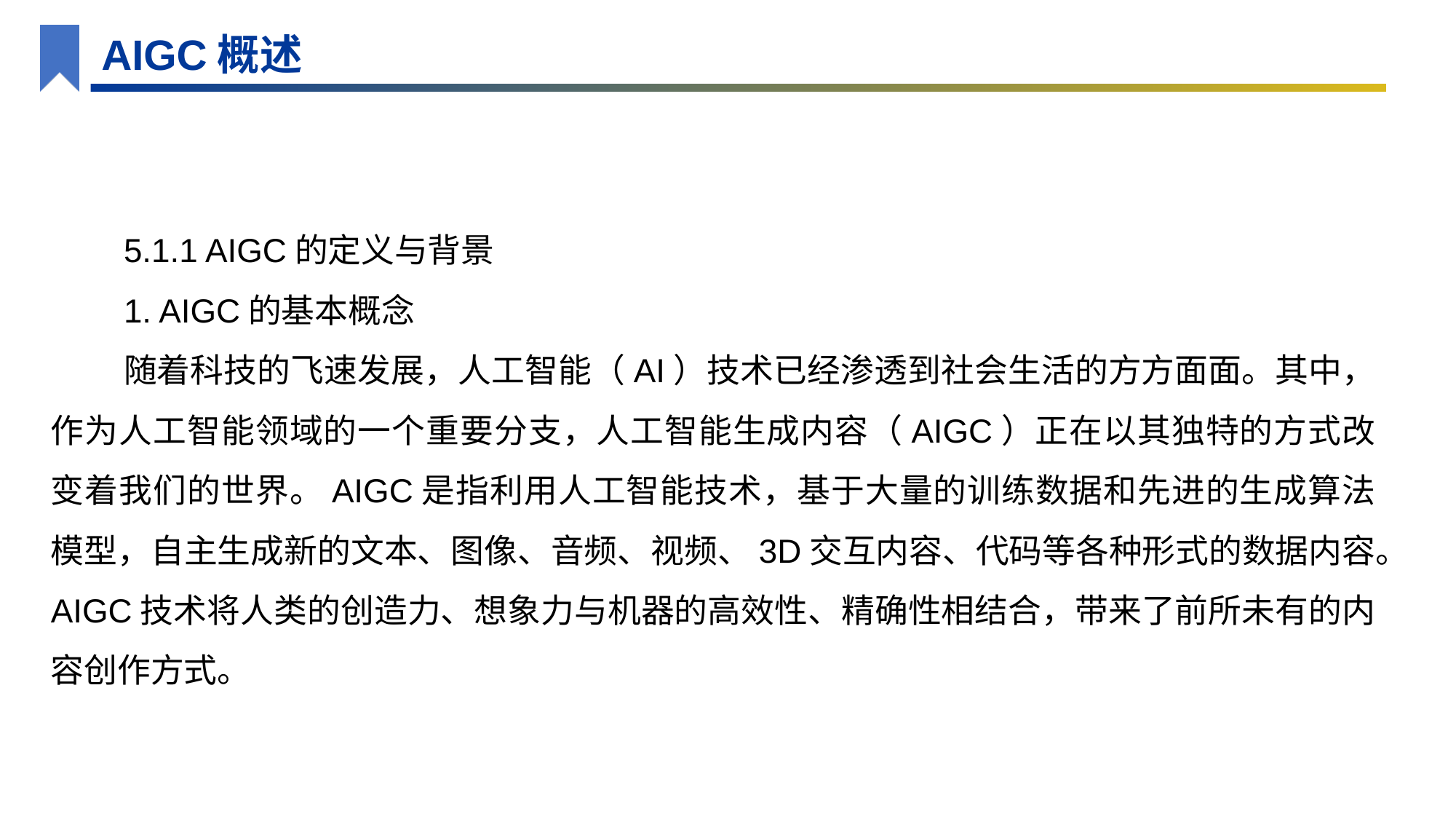

AIGC概述
5.1.1 AIGC的定义与背景
1. AIGC的基本概念
随着科技的飞速发展，人工智能（AI）技术已经渗透到社会生活的方方面面。其中，作为人工智能领域的一个重要分支，人工智能生成内容（AIGC）正在以其独特的方式改变着我们的世界。AIGC是指利用人工智能技术，基于大量的训练数据和先进的生成算法模型，自主生成新的文本、图像、音频、视频、3D交互内容、代码等各种形式的数据内容。AIGC技术将人类的创造力、想象力与机器的高效性、精确性相结合，带来了前所未有的内容创作方式。